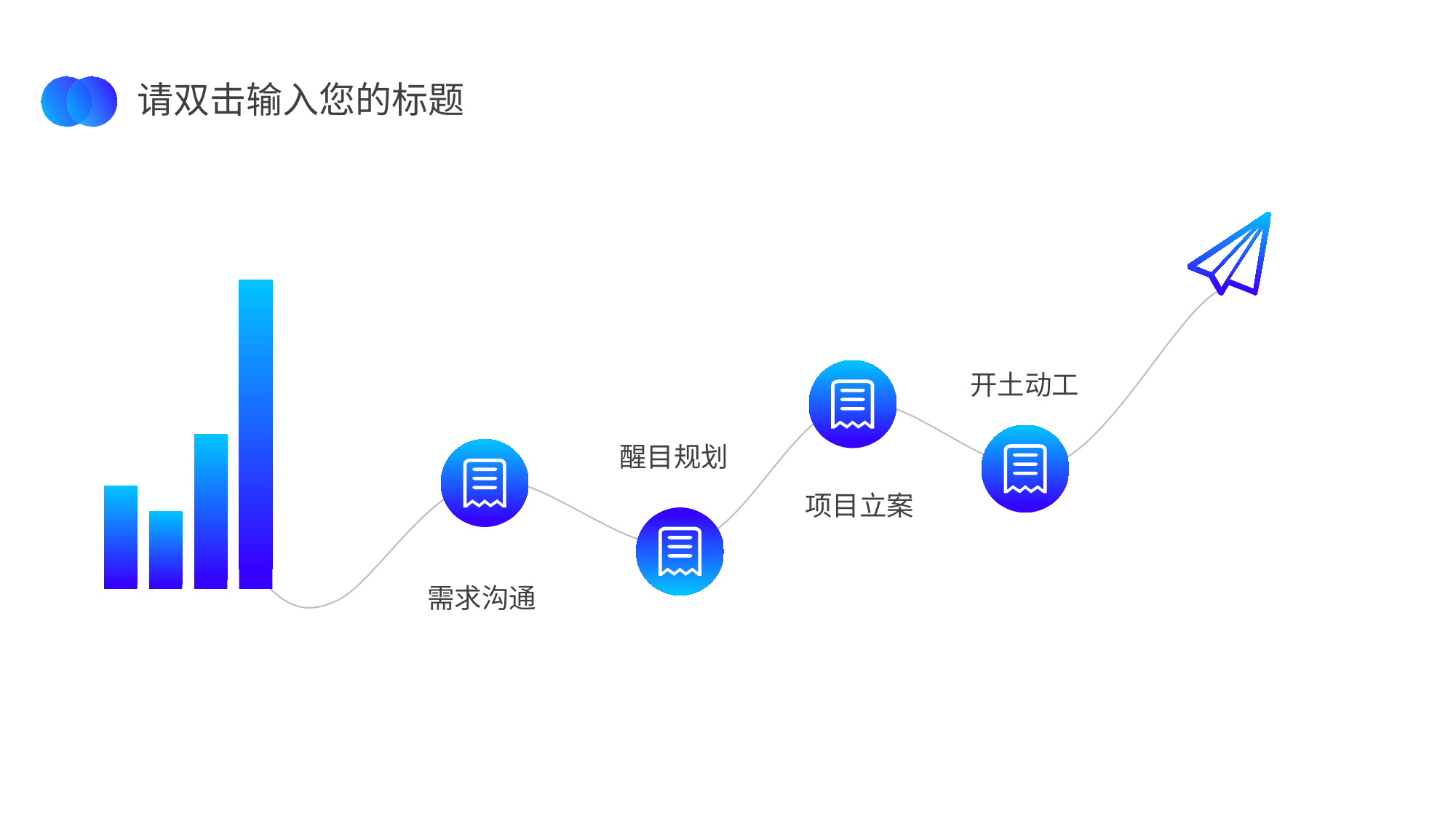

请双击输入您的标题

### Chart

| Category |  |
|---|---|

开土动工

醒目规划

项目立案

需求沟通